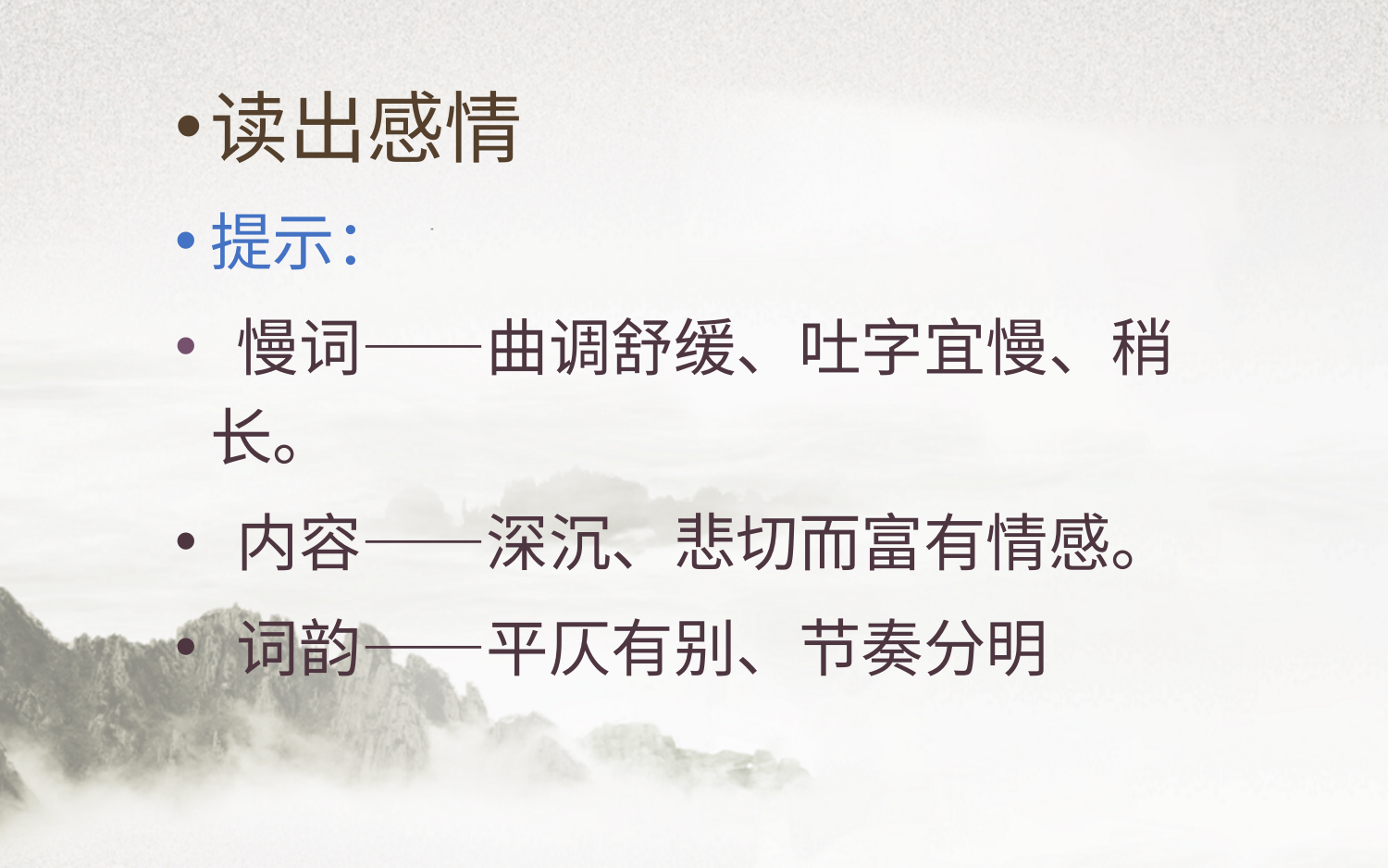

读出感情
提示：
 慢词——曲调舒缓、吐字宜慢、稍长。
 内容——深沉、悲切而富有情感。
 词韵——平仄有别、节奏分明